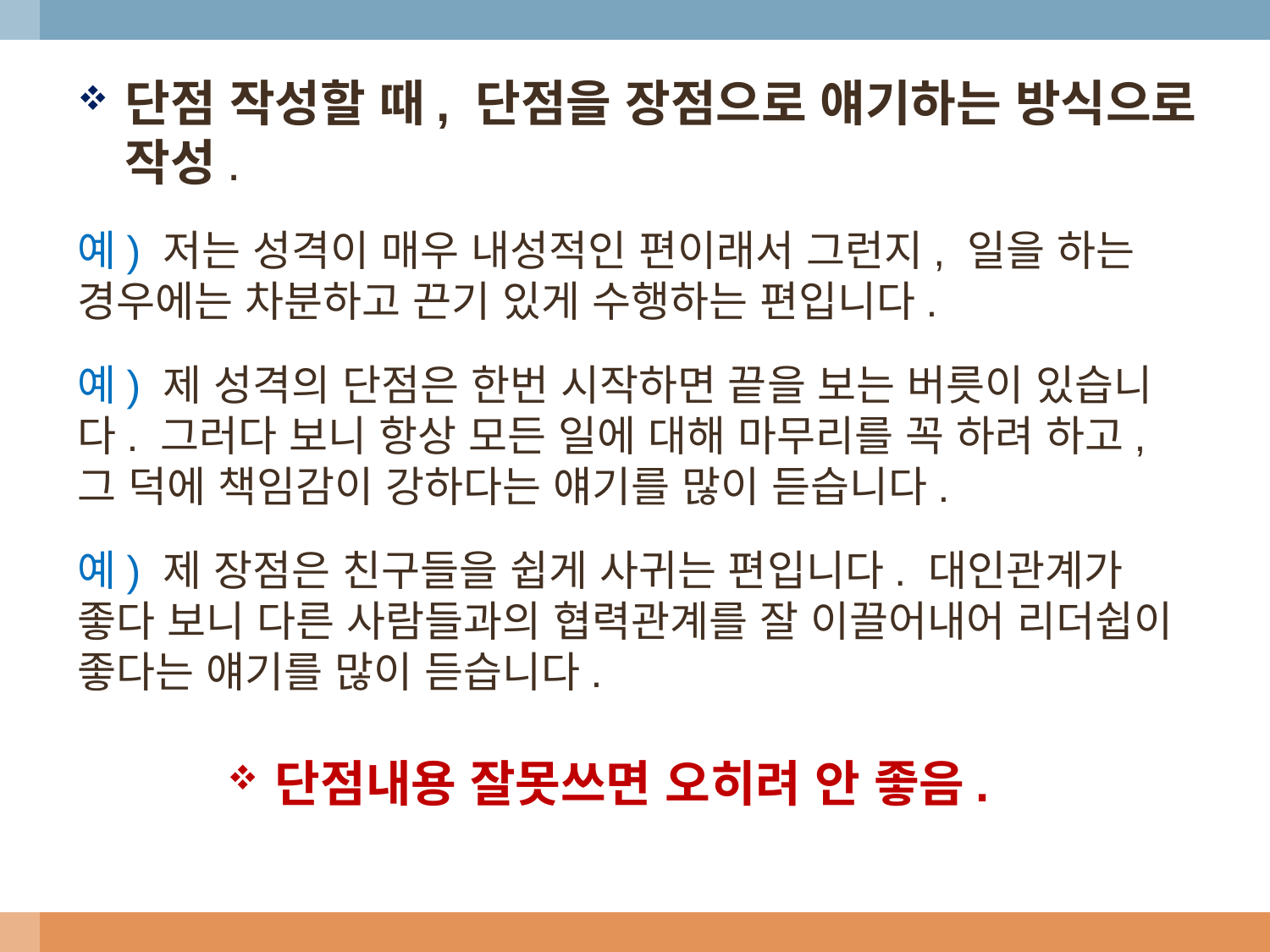

단점 작성할 때, 단점을 장점으로 얘기하는 방식으로 작성.

예) 저는 성격이 매우 내성적인 편이래서 그런지, 일을 하는 경우에는 차분하고 끈기 있게 수행하는 편입니다.

예) 제 성격의 단점은 한번 시작하면 끝을 보는 버릇이 있습니다. 그러다 보니 항상 모든 일에 대해 마무리를 꼭 하려 하고, 그 덕에 책임감이 강하다는 얘기를 많이 듣습니다.

예) 제 장점은 친구들을 쉽게 사귀는 편입니다. 대인관계가 좋다 보니 다른 사람들과의 협력관계를 잘 이끌어내어 리더쉽이 좋다는 얘기를 많이 듣습니다.
단점내용 잘못쓰면 오히려 안 좋음.